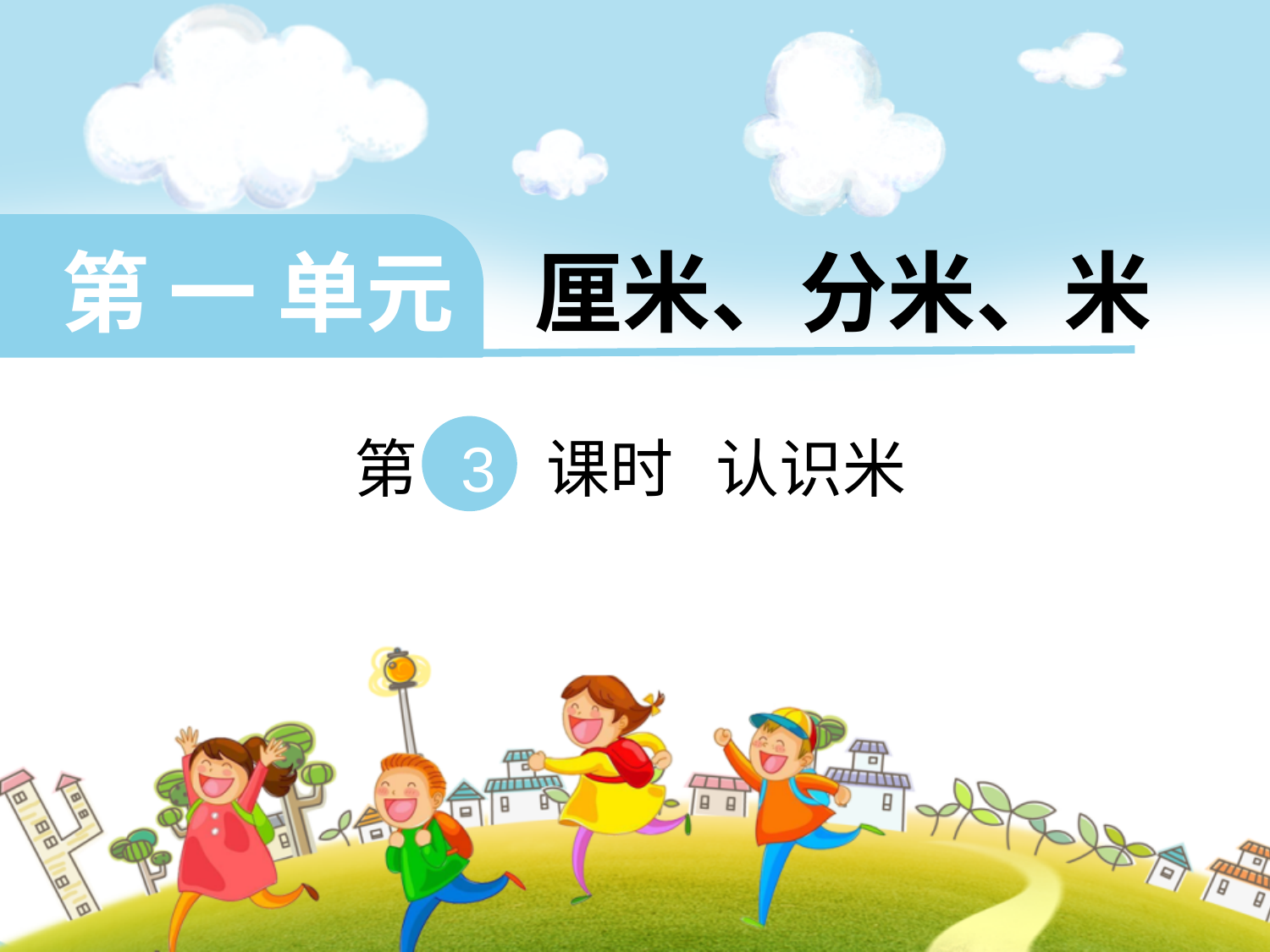

第 一 单元    厘米、分米、米

  第  3  课时   认识米